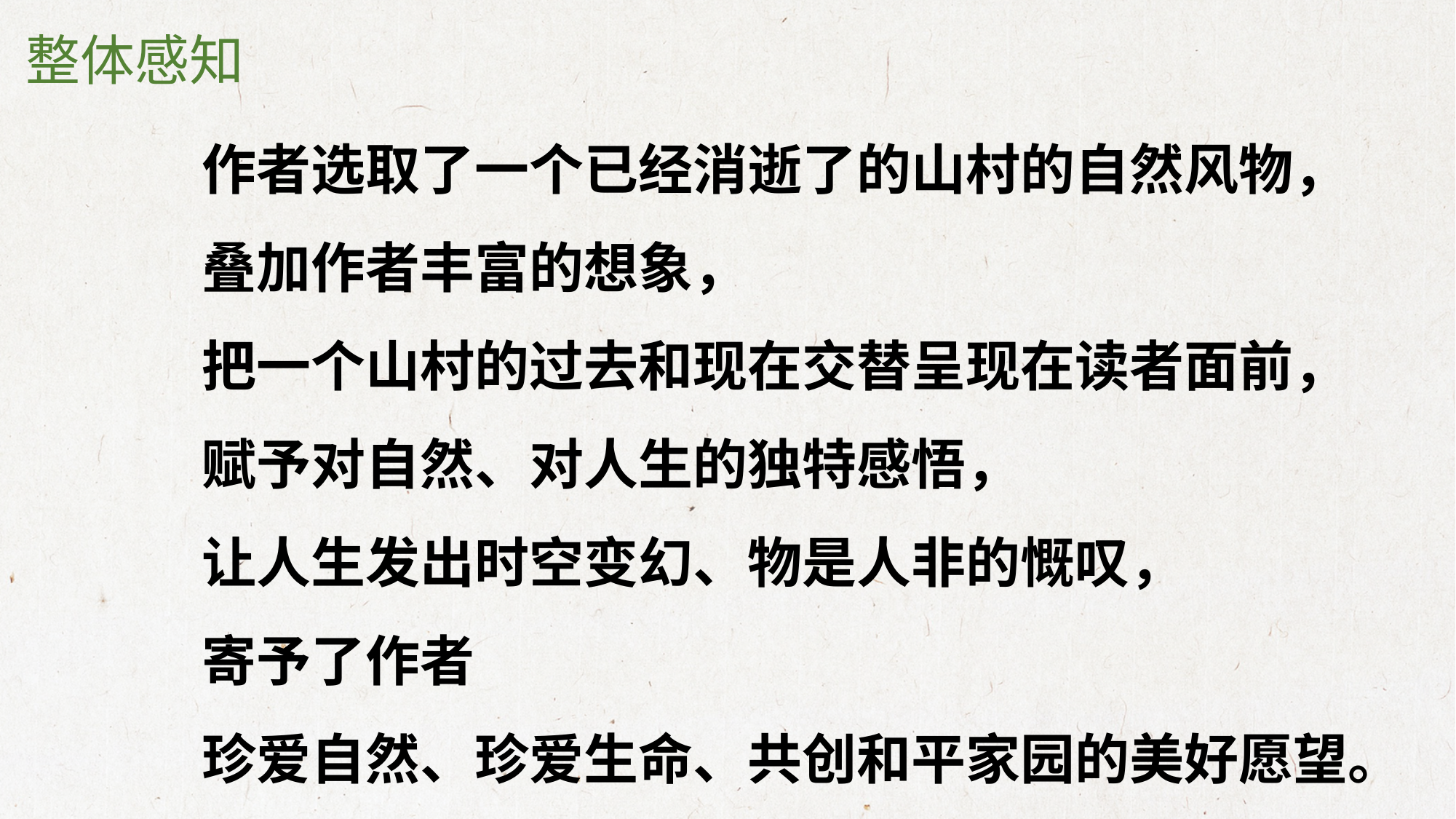

整体感知
作者选取了一个已经消逝了的山村的自然风物，
叠加作者丰富的想象，
把一个山村的过去和现在交替呈现在读者面前，
赋予对自然、对人生的独特感悟，
让人生发出时空变幻、物是人非的慨叹，
寄予了作者
珍爱自然、珍爱生命、共创和平家园的美好愿望。